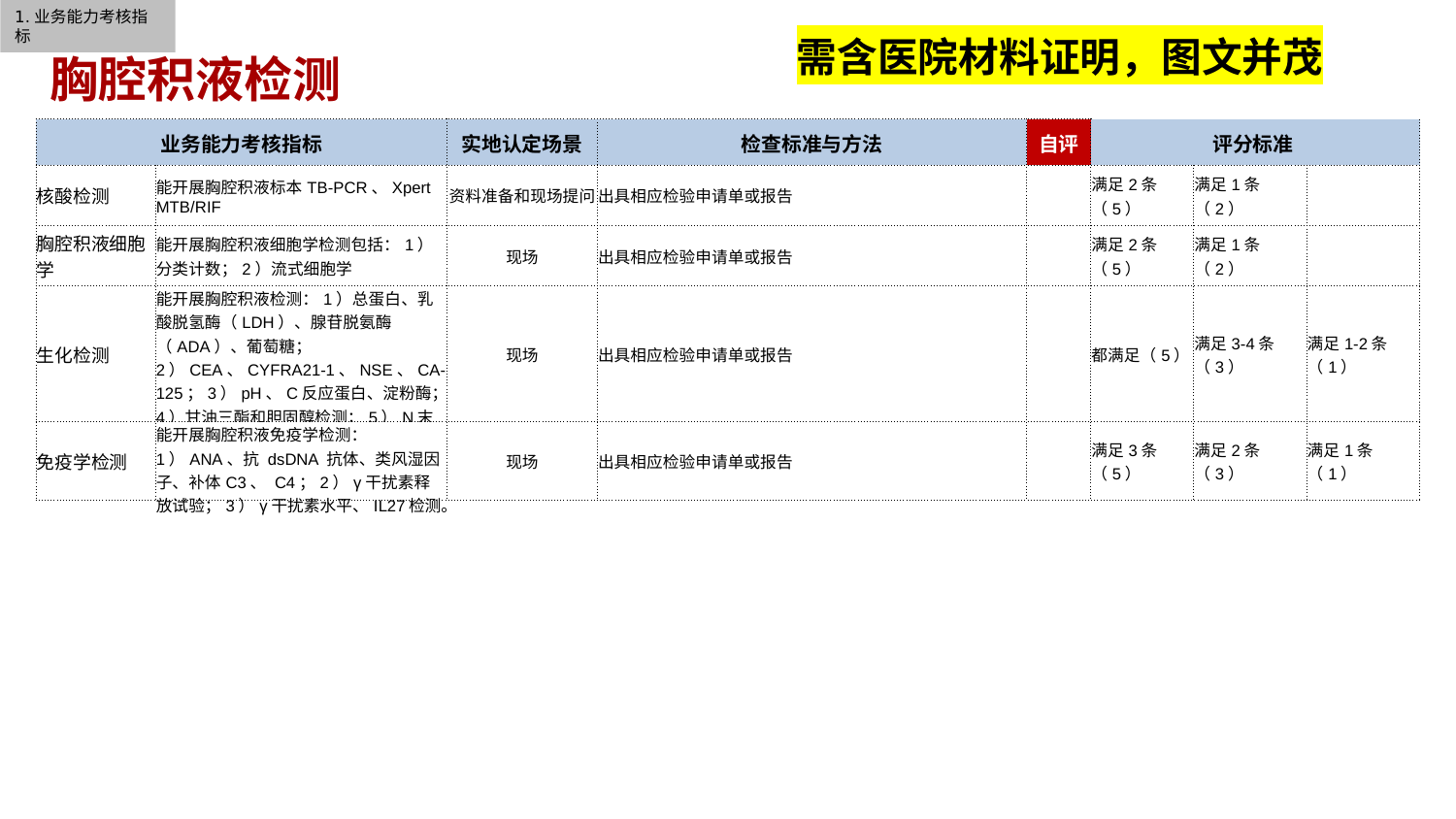

1.业务能力考核指标
需含医院材料证明，图文并茂
胸腔积液检测
| 业务能力考核指标 |  | 实地认定场景 | 检查标准与方法 | 自评 | 评分标准 |  |  |
| --- | --- | --- | --- | --- | --- | --- | --- |
| 核酸检测 | 能开展胸腔积液标本TB-PCR、Xpert MTB/RIF | 资料准备和现场提问 | 出具相应检验申请单或报告 |  | 满足2条（5） | 满足1条（2） |  |
| 胸腔积液细胞学 | 能开展胸腔积液细胞学检测包括：1）分类计数；2）流式细胞学 | 现场 | 出具相应检验申请单或报告 |  | 满足2条（5） | 满足1条（2） |  |
| 生化检测 | 能开展胸腔积液检测：1）总蛋白、乳酸脱氢酶（LDH）、腺苷脱氨酶（ADA）、葡萄糖；2）CEA、CYFRA21-1、NSE、CA-125；3）pH、C反应蛋白、淀粉酶；4）甘油三酯和胆固醇检测；5）N末端脑钠肽前体等检测。 | 现场 | 出具相应检验申请单或报告 |  | 都满足（5） | 满足3-4条（3） | 满足1-2条（1） |
| 免疫学检测 | 能开展胸腔积液免疫学检测：1）ANA、抗 dsDNA 抗体、类风湿因子、补体C3、 C4；2）γ干扰素释放试验；3）γ干扰素水平、IL27检测。 | 现场 | 出具相应检验申请单或报告 |  | 满足3条（5） | 满足2条（3） | 满足1条（1） |
14